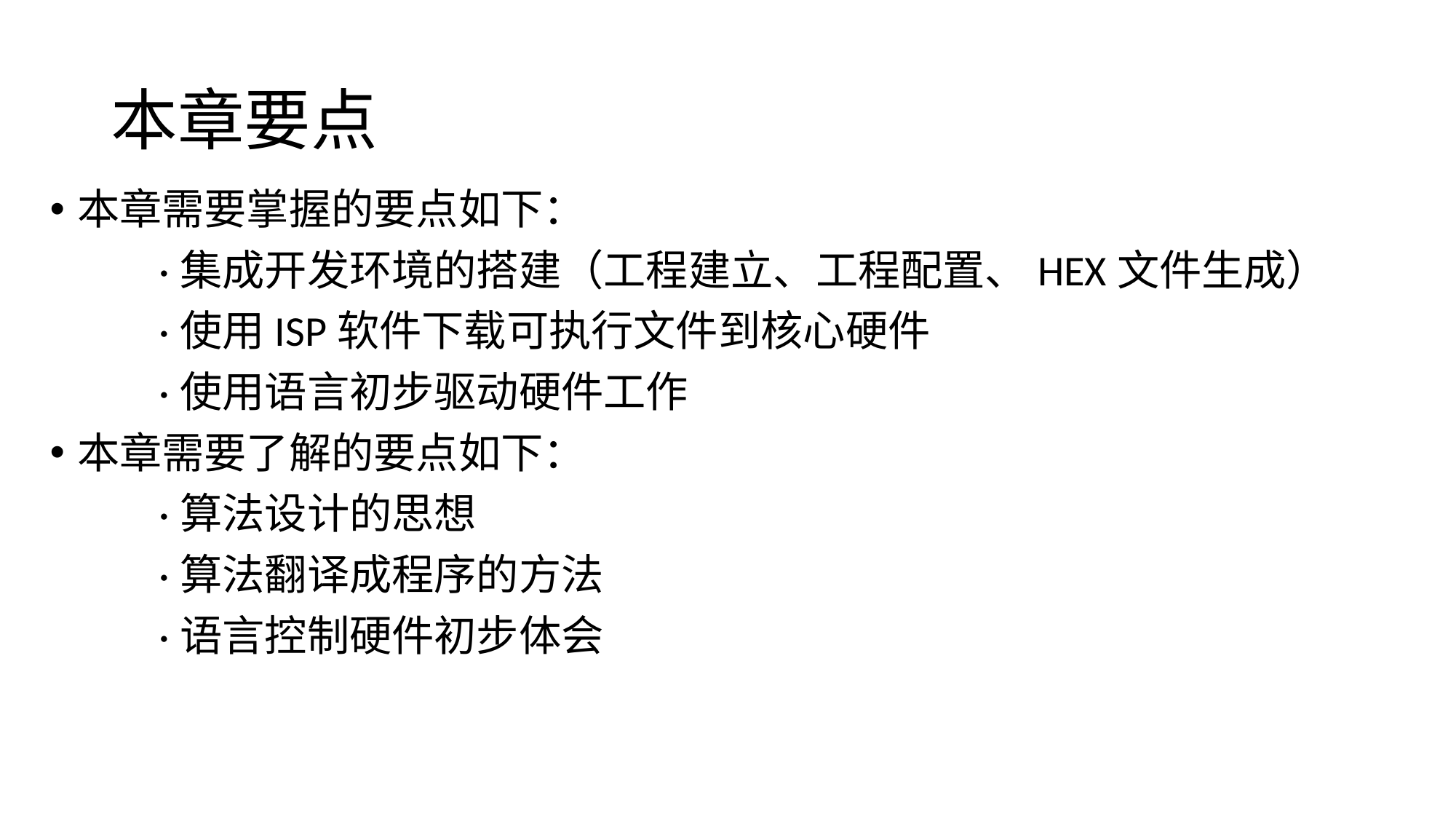

# 本章要点
本章需要掌握的要点如下：
	·集成开发环境的搭建（工程建立、工程配置、HEX文件生成）
	·使用ISP软件下载可执行文件到核心硬件
	·使用语言初步驱动硬件工作
本章需要了解的要点如下：
	·算法设计的思想
	·算法翻译成程序的方法
	·语言控制硬件初步体会